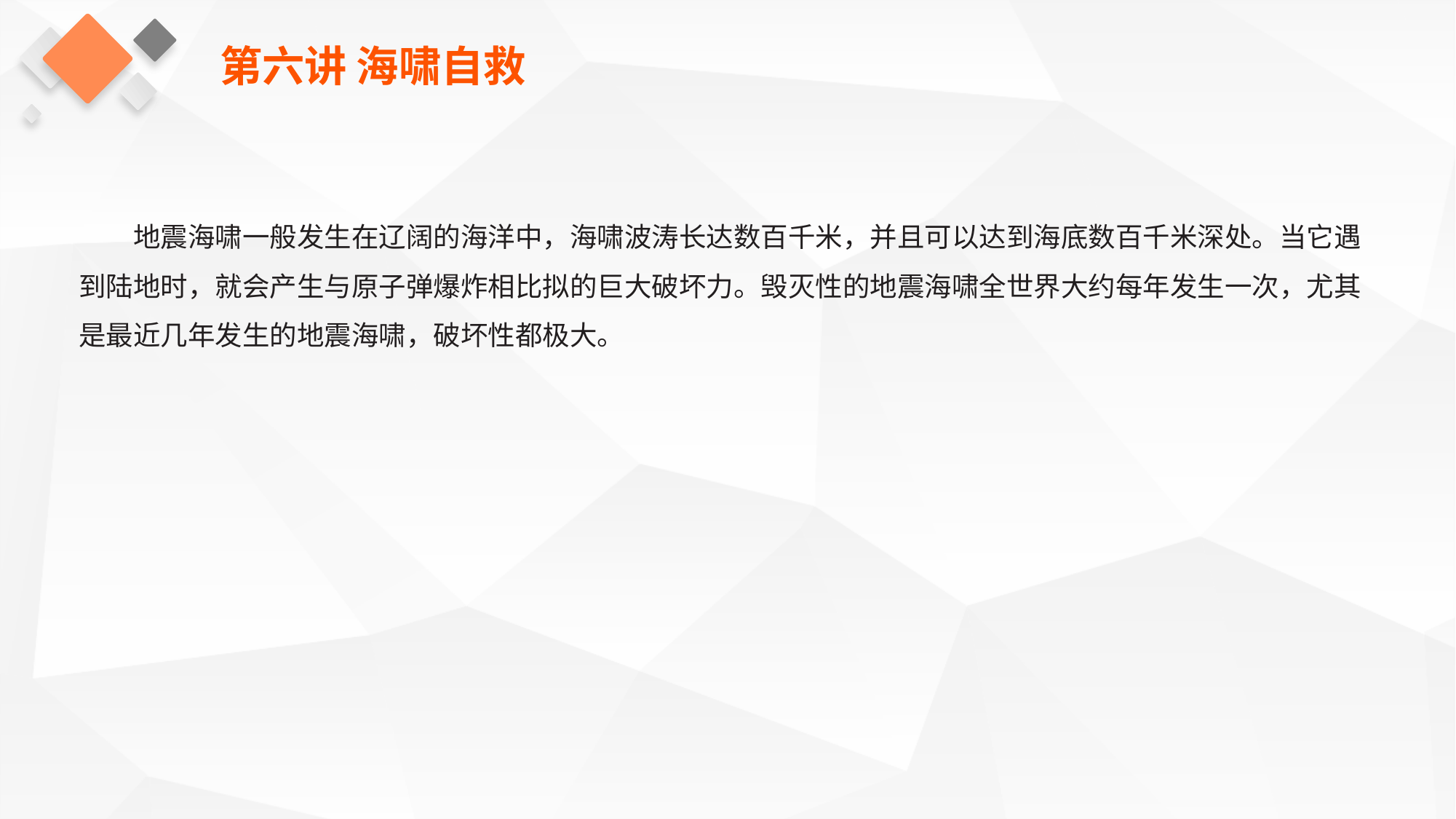

第六讲 海啸自救

地震海啸一般发生在辽阔的海洋中，海啸波涛长达数百千米，并且可以达到海底数百千米深处。当它遇到陆地时，就会产生与原子弹爆炸相比拟的巨大破坏力。毁灭性的地震海啸全世界大约每年发生一次，尤其是最近几年发生的地震海啸，破坏性都极大。